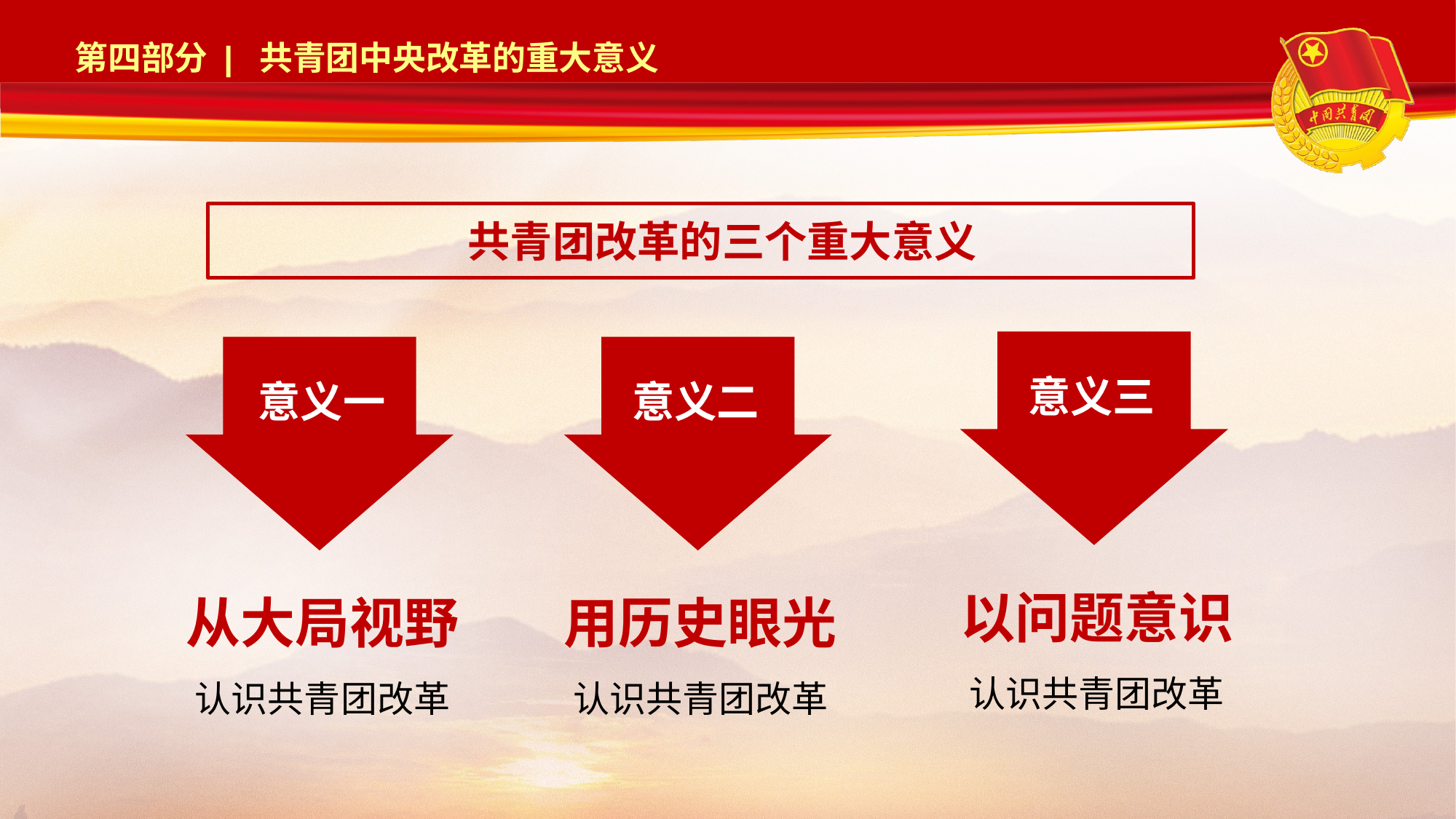

共青团改革的三个重大意义

意义三

意义一

意义二
以问题意识
认识共青团改革
从大局视野
认识共青团改革
用历史眼光
认识共青团改革